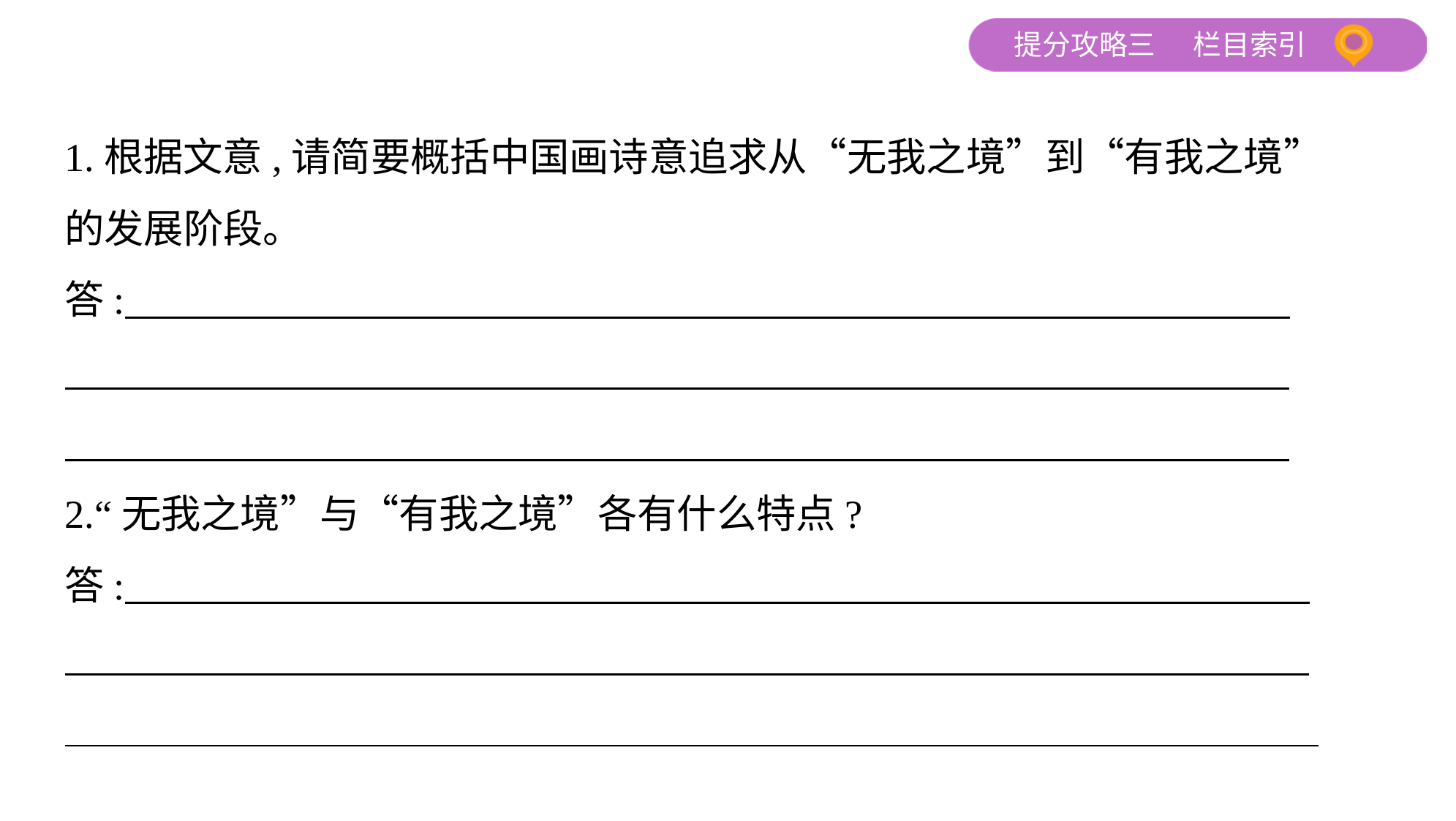

1.根据文意,请简要概括中国画诗意追求从“无我之境”到“有我之境”
的发展阶段。
答:

2.“无我之境”与“有我之境”各有什么特点?
答: